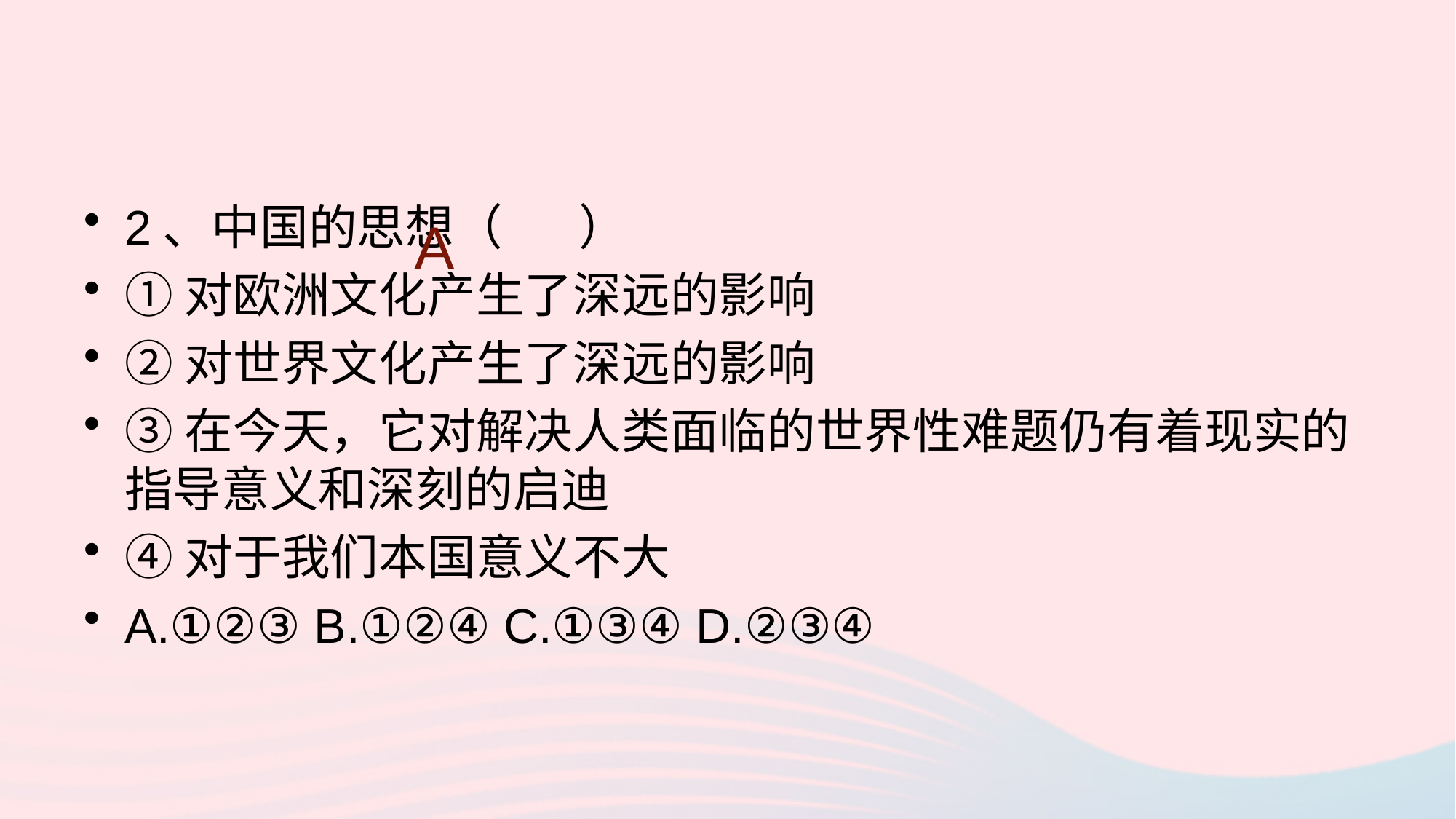

2、中国的思想（       ）
①对欧洲文化产生了深远的影响
②对世界文化产生了深远的影响
③在今天，它对解决人类面临的世界性难题仍有着现实的指导意义和深刻的启迪
④对于我们本国意义不大
A.①②③ B.①②④ C.①③④ D.②③④
A